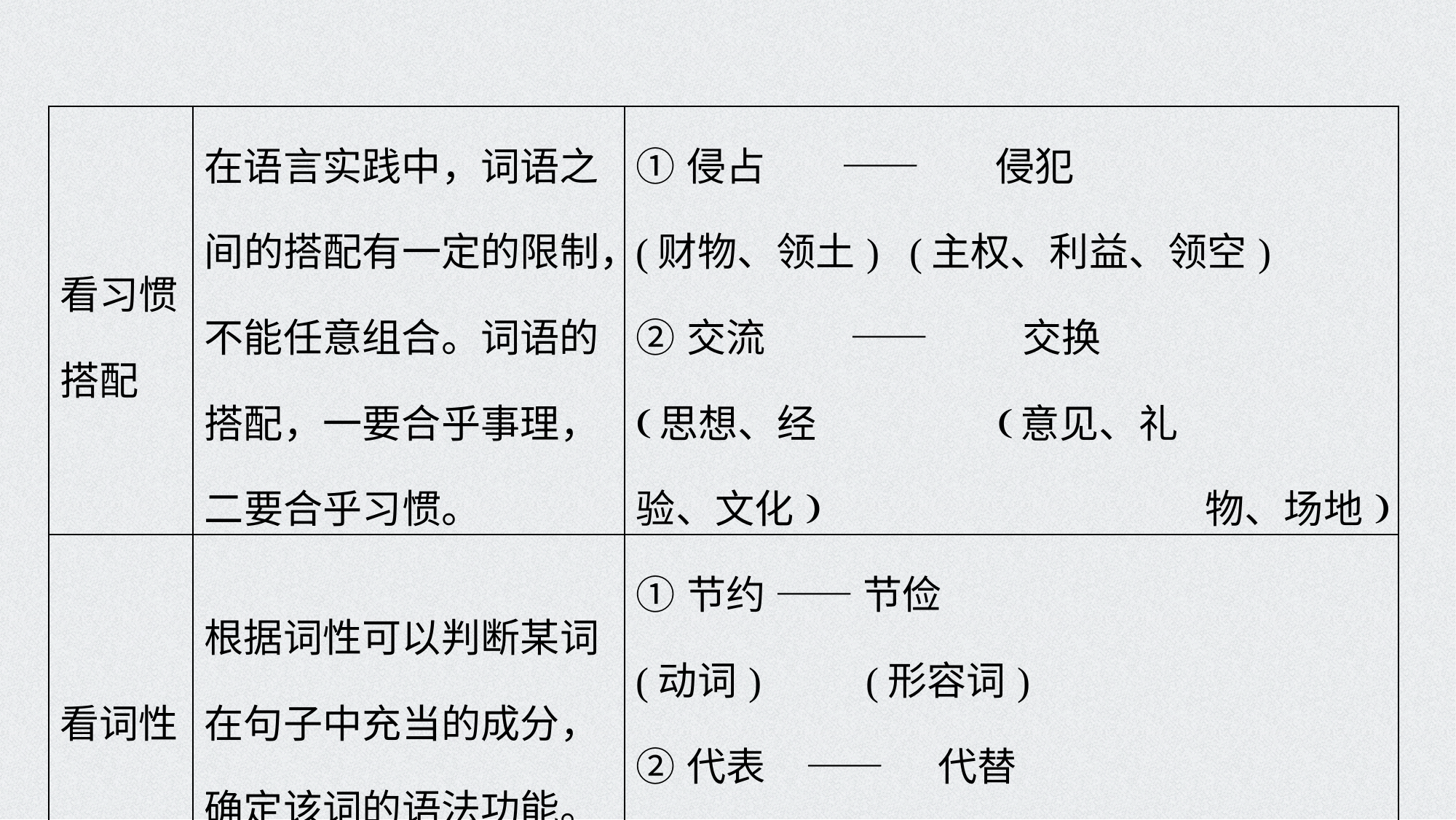

| 看习惯搭配 | 在语言实践中，词语之间的搭配有一定的限制，不能任意组合。词语的搭配，一要合乎事理，二要合乎习惯。 | ①侵占　 ——　 侵犯 (财物、领土) (主权、利益、领空) ②交流　 ——　 交换 (思想、经 (意见、礼 验、文化) 物、场地) |
| --- | --- | --- |
| 看词性 | 根据词性可以判断某词在句子中充当的成分，确定该词的语法功能。 | ①节约 —— 节俭 (动词)　 (形容词) ②代表　—— 代替 (名词、动词)　 (动词) |